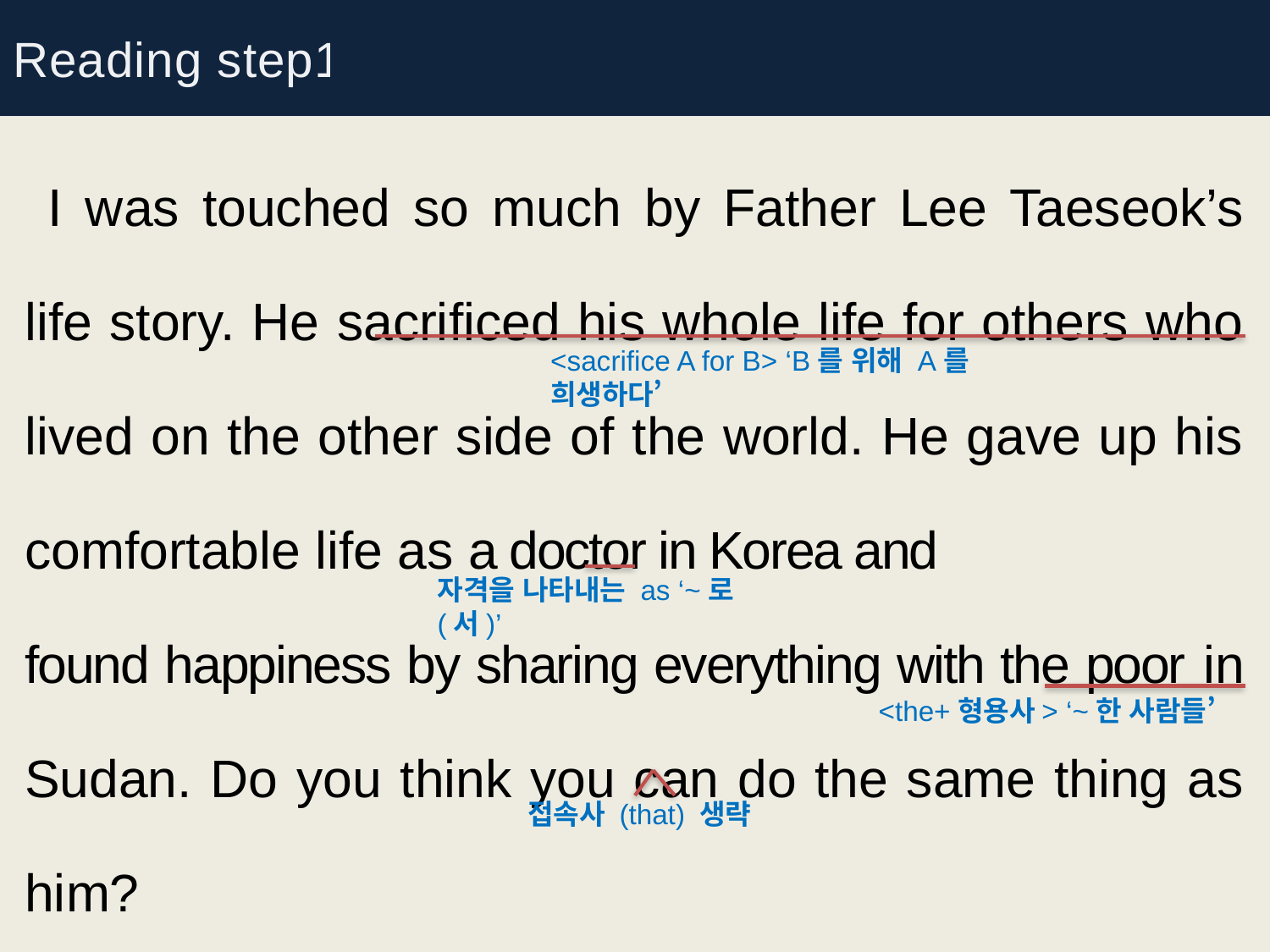

Reading step1
 I was touched so much by Father Lee Taeseok’s life story. He sacrificed his whole life for others who lived on the other side of the world. He gave up his comfortable life as a doctor in Korea and
found happiness by sharing everything with the poor in Sudan. Do you think you can do the same thing as him?
<sacrifice A for B> ‘B를 위해 A를 희생하다’
자격을 나타내는 as ‘~로(서)’
<the+형용사> ‘~한 사람들’
접속사 (that) 생략